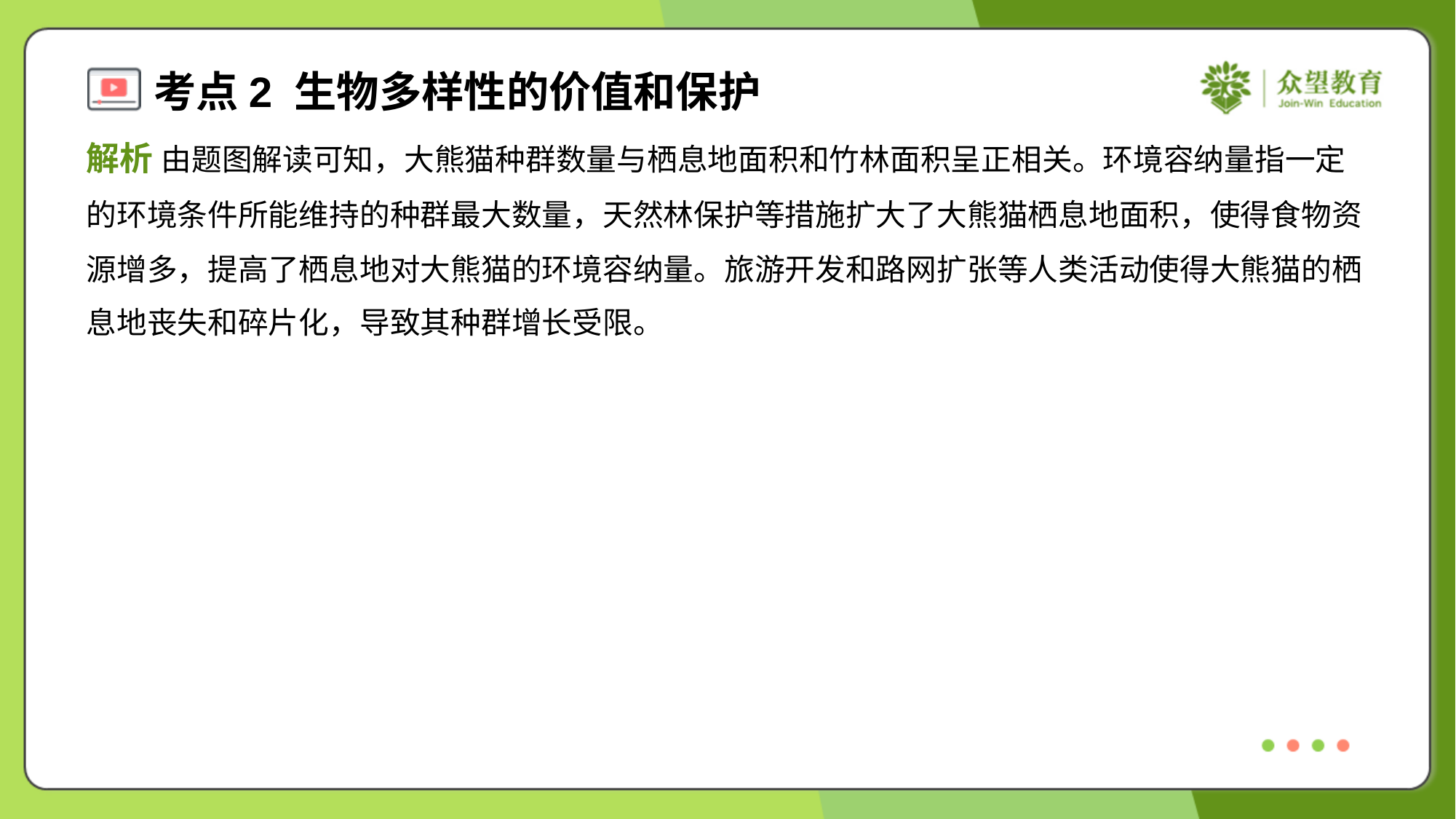

解析 由题图解读可知，大熊猫种群数量与栖息地面积和竹林面积呈正相关。环境容纳量指一定
的环境条件所能维持的种群最大数量，天然林保护等措施扩大了大熊猫栖息地面积，使得食物资
源增多，提高了栖息地对大熊猫的环境容纳量。旅游开发和路网扩张等人类活动使得大熊猫的栖
息地丧失和碎片化，导致其种群增长受限。